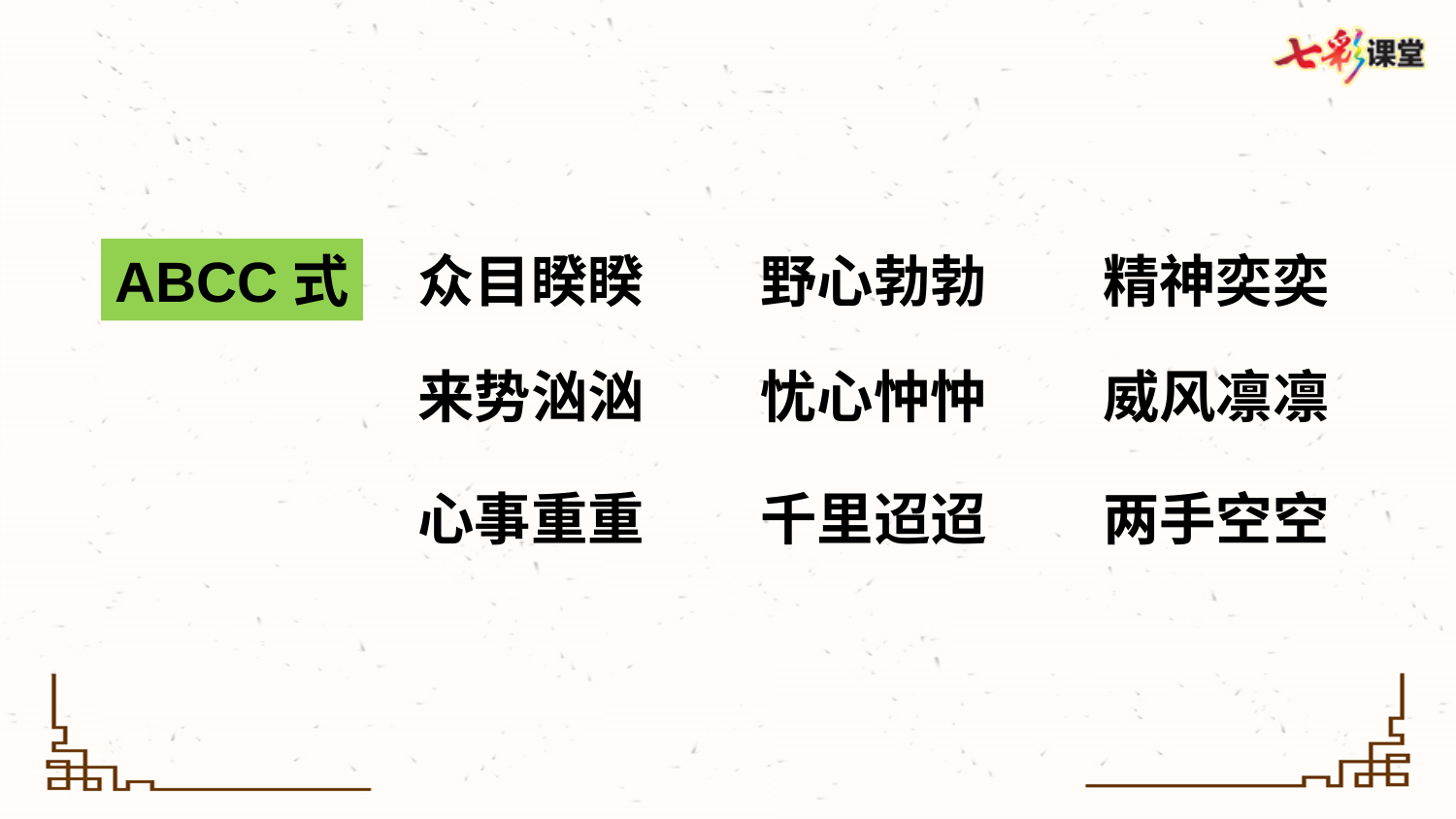

野心勃勃
精神奕奕
ABCC式
众目睽睽
来势汹汹
忧心忡忡
威风凛凛
心事重重
千里迢迢
两手空空